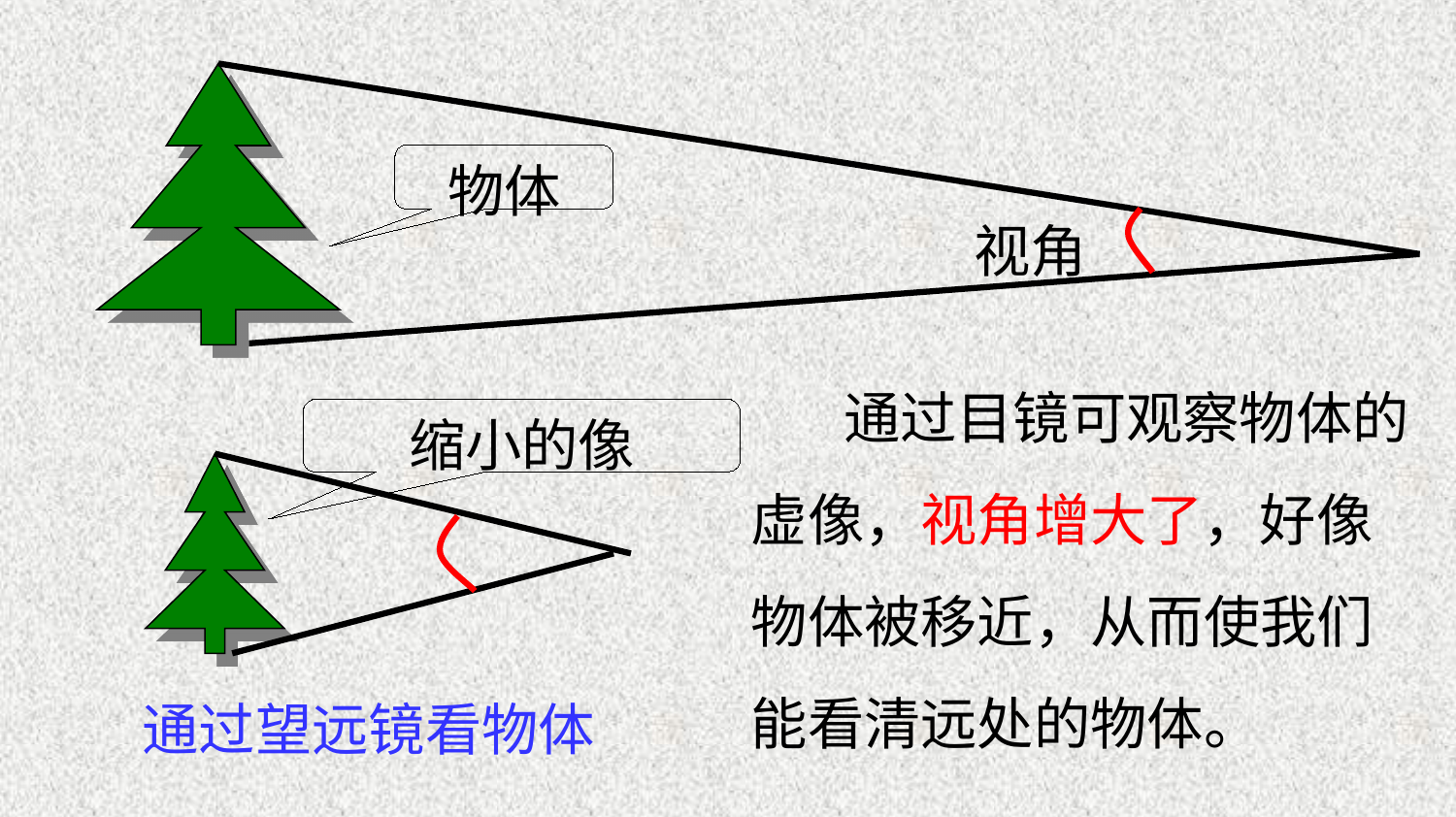

物体
视角
     通过目镜可观察物体的虚像，视角增大了，好像物体被移近，从而使我们能看清远处的物体。
缩小的像

通过望远镜看物体